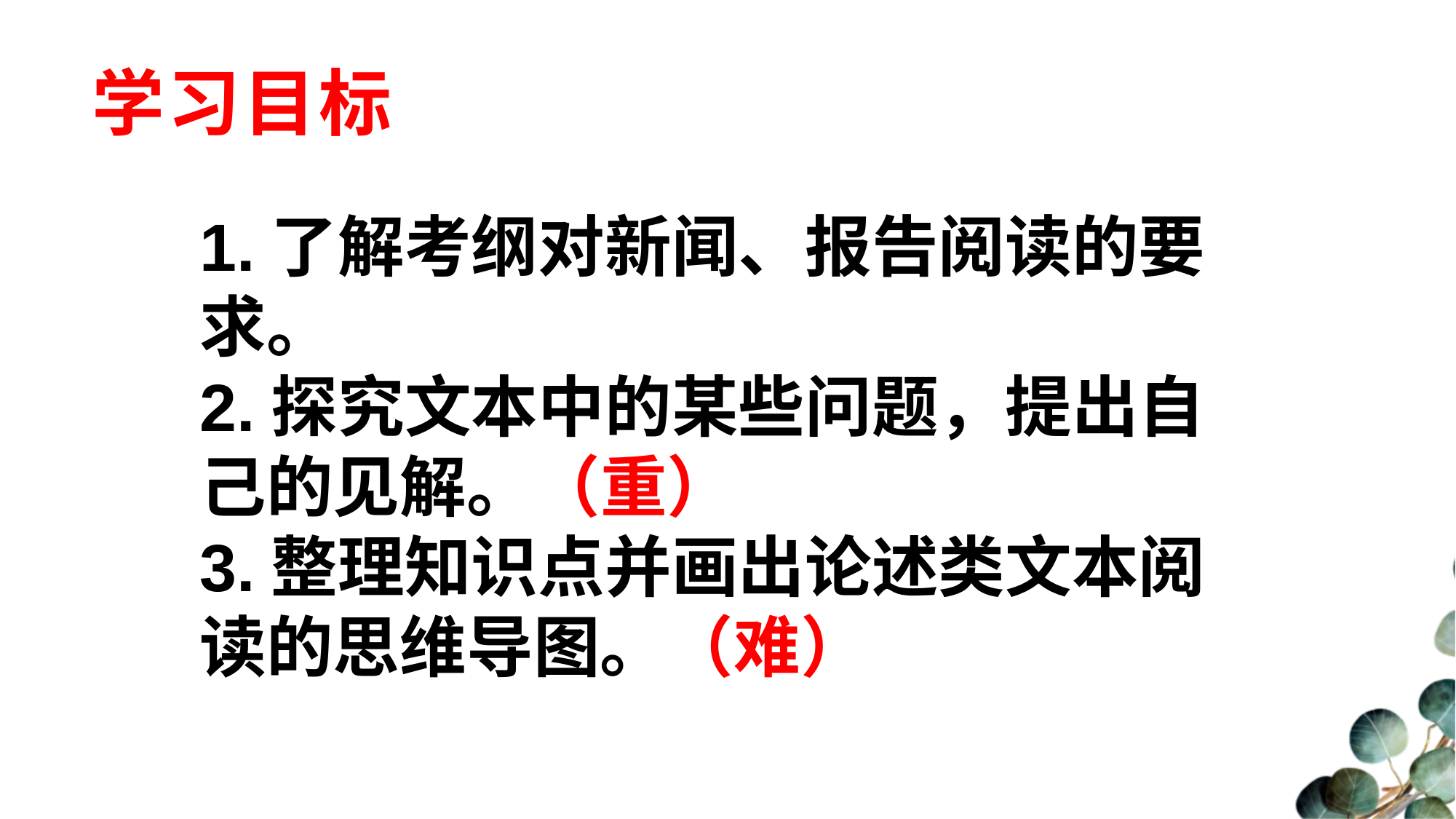

# 学习目标
1.了解考纲对新闻、报告阅读的要求。
2.探究文本中的某些问题，提出自己的见解。（重）
3.整理知识点并画出论述类文本阅读的思维导图。（难）